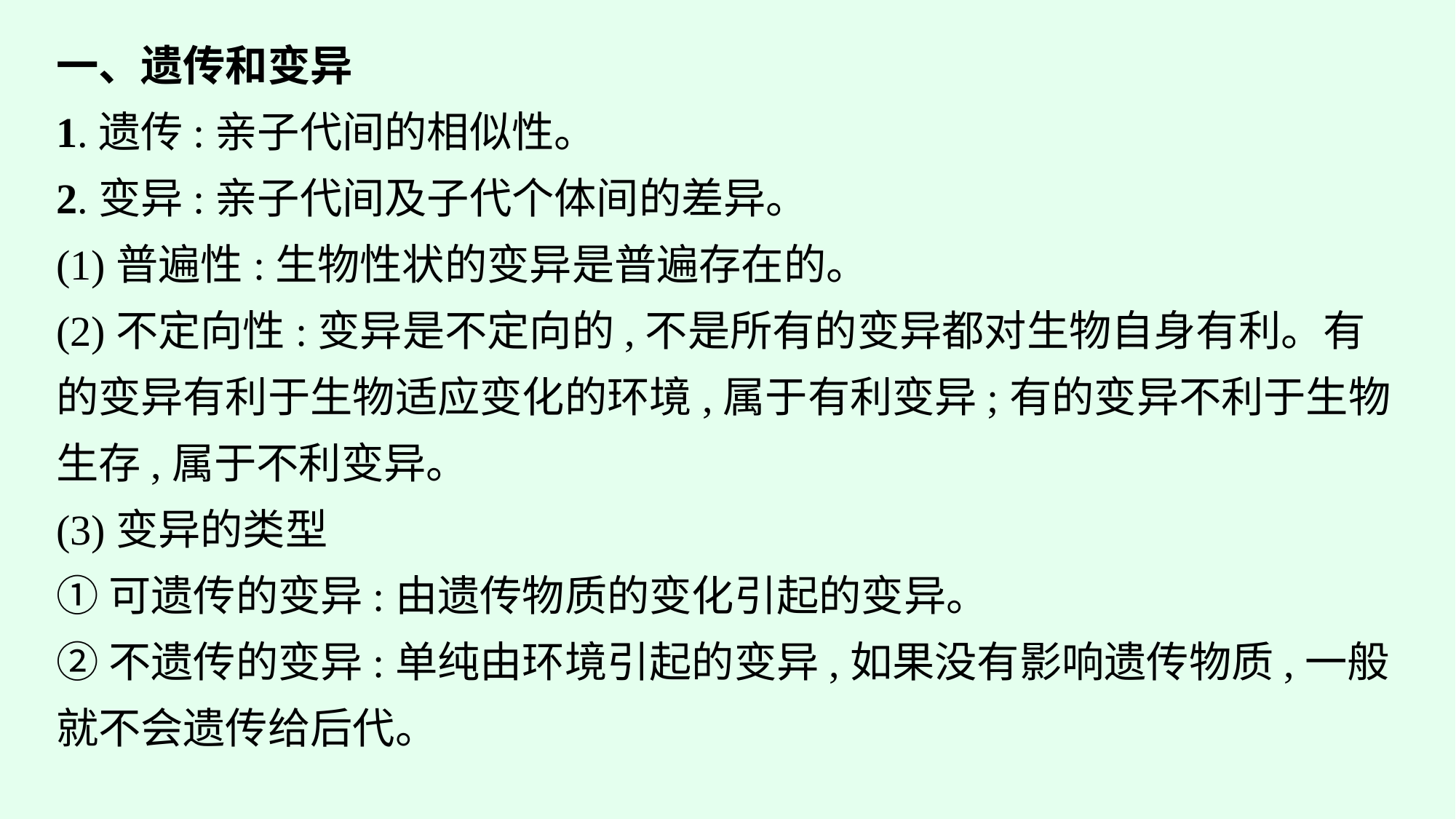

一、遗传和变异
1.遗传:亲子代间的相似性。
2.变异:亲子代间及子代个体间的差异。
(1)普遍性:生物性状的变异是普遍存在的。
(2)不定向性:变异是不定向的,不是所有的变异都对生物自身有利。有的变异有利于生物适应变化的环境,属于有利变异;有的变异不利于生物生存,属于不利变异。
(3)变异的类型
①可遗传的变异:由遗传物质的变化引起的变异。
②不遗传的变异:单纯由环境引起的变异,如果没有影响遗传物质,一般就不会遗传给后代。